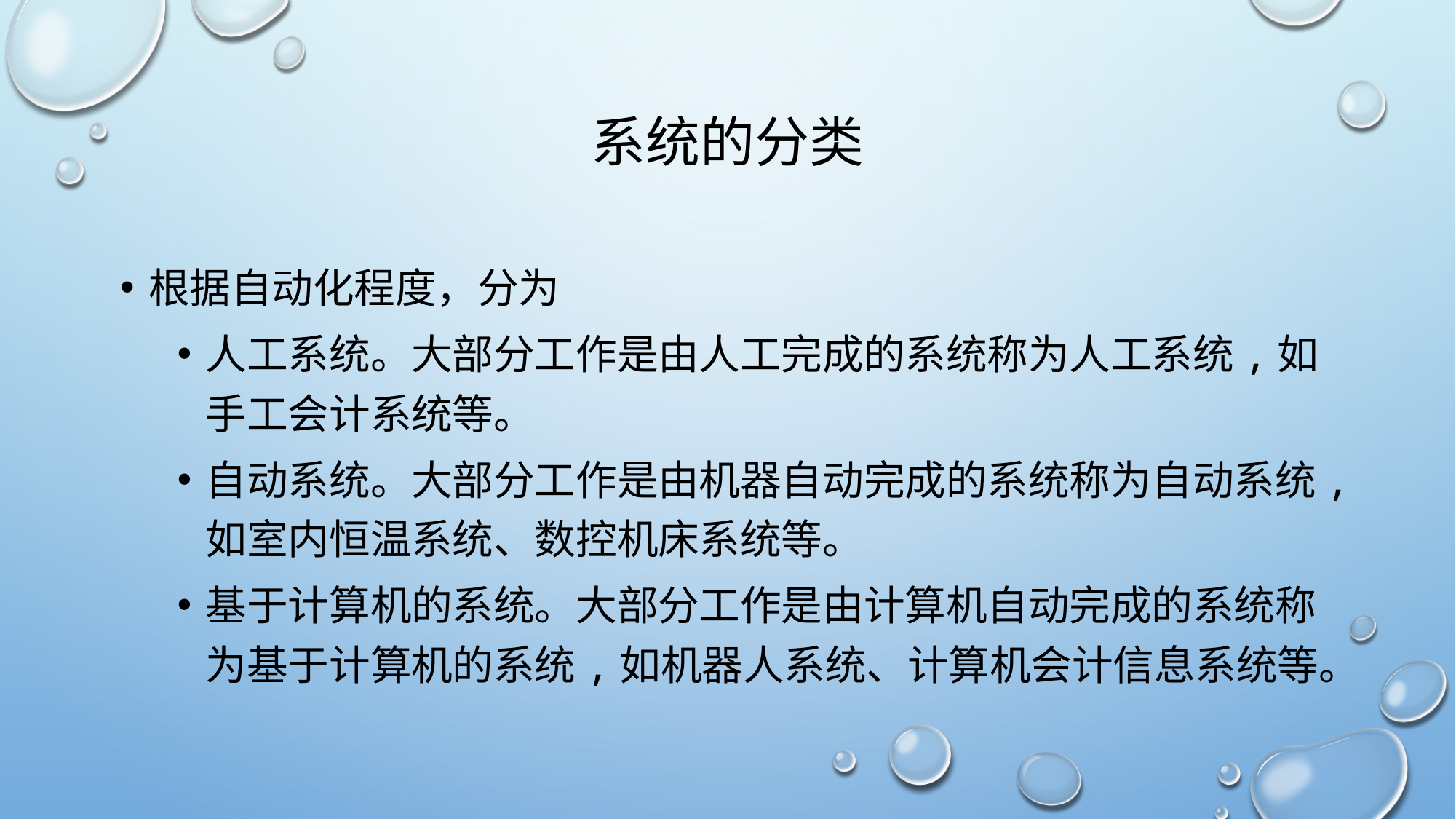

# 系统的分类
根据自动化程度，分为
人工系统。大部分工作是由人工完成的系统称为人工系统,如手工会计系统等。
自动系统。大部分工作是由机器自动完成的系统称为自动系统,如室内恒温系统、数控机床系统等。
基于计算机的系统。大部分工作是由计算机自动完成的系统称为基于计算机的系统,如机器人系统、计算机会计信息系统等。